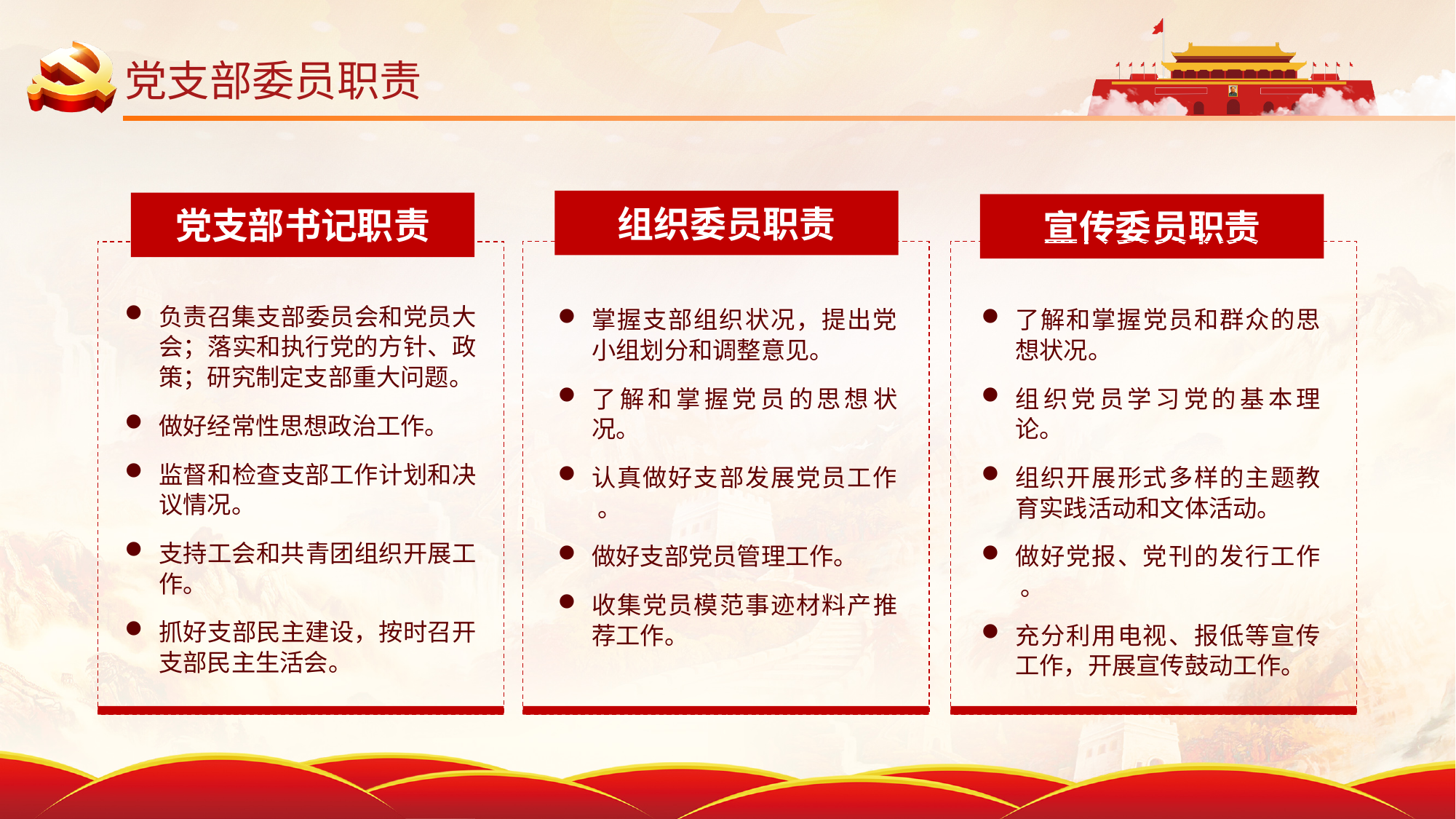

# 党支部委员职责
组织委员职责
党支部书记职责
宣传委员职责

掌握支部组织状况，提出党小组划分和调整意见。
了解和掌握党员的思想状况。
认真做好支部发展党员工作 。
做好支部党员管理工作。
收集党员模范事迹材料产推荐工作。

了解和掌握党员和群众的思想状况。
组织党员学习党的基本理论。
组织开展形式多样的主题教育实践活动和文体活动。
做好党报、党刊的发行工作 。
充分利用电视、报低等宣传工作，开展宣传鼓动工作。

负责召集支部委员会和党员大会；落实和执行党的方针、政策；研究制定支部重大问题。
做好经常性思想政治工作。
监督和检查支部工作计划和决议情况。
支持工会和共青团组织开展工作。
抓好支部民主建设，按时召开支部民主生活会。